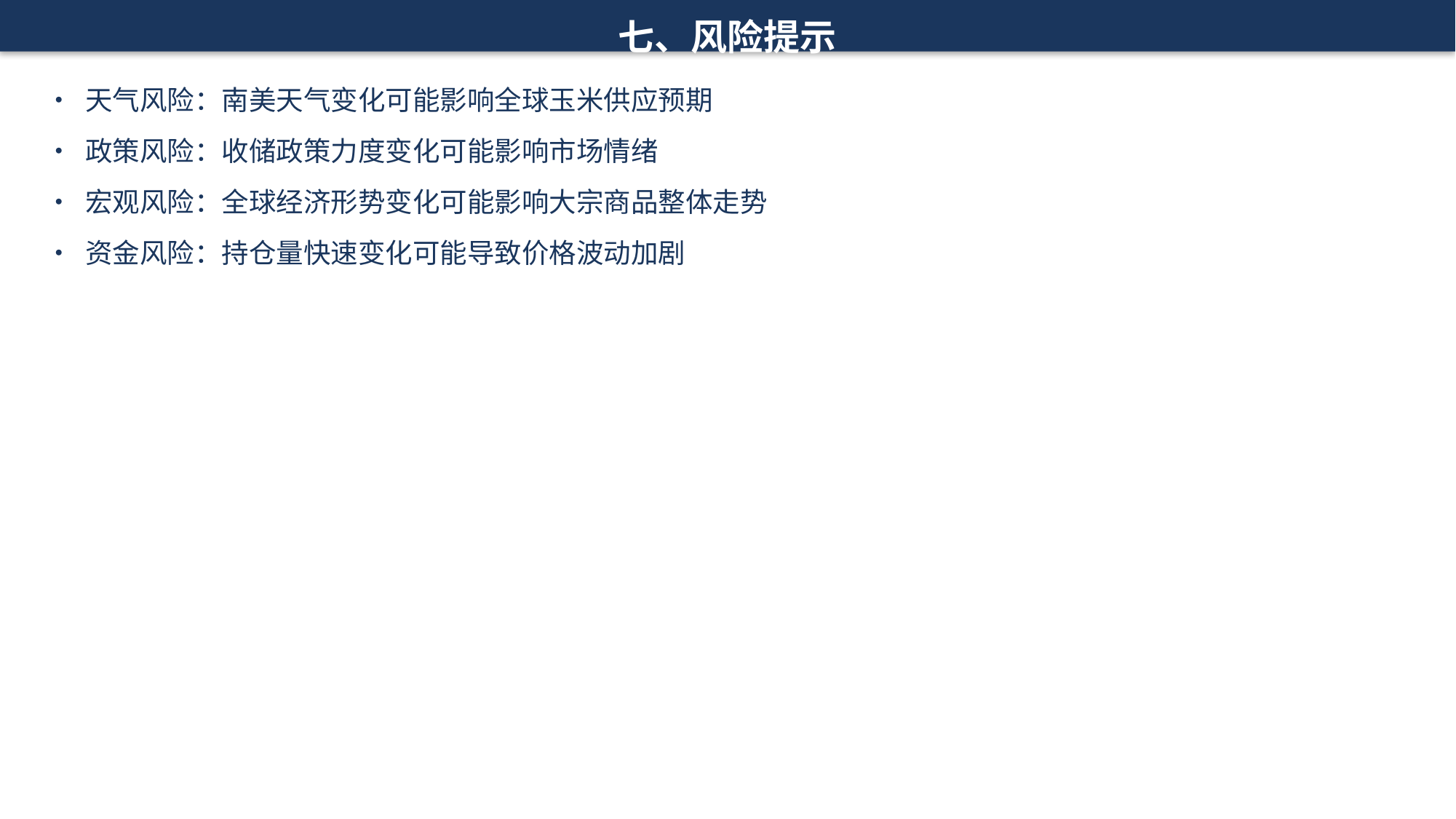

七、风险提示
• 天气风险：南美天气变化可能影响全球玉米供应预期
• 政策风险：收储政策力度变化可能影响市场情绪
• 宏观风险：全球经济形势变化可能影响大宗商品整体走势
• 资金风险：持仓量快速变化可能导致价格波动加剧